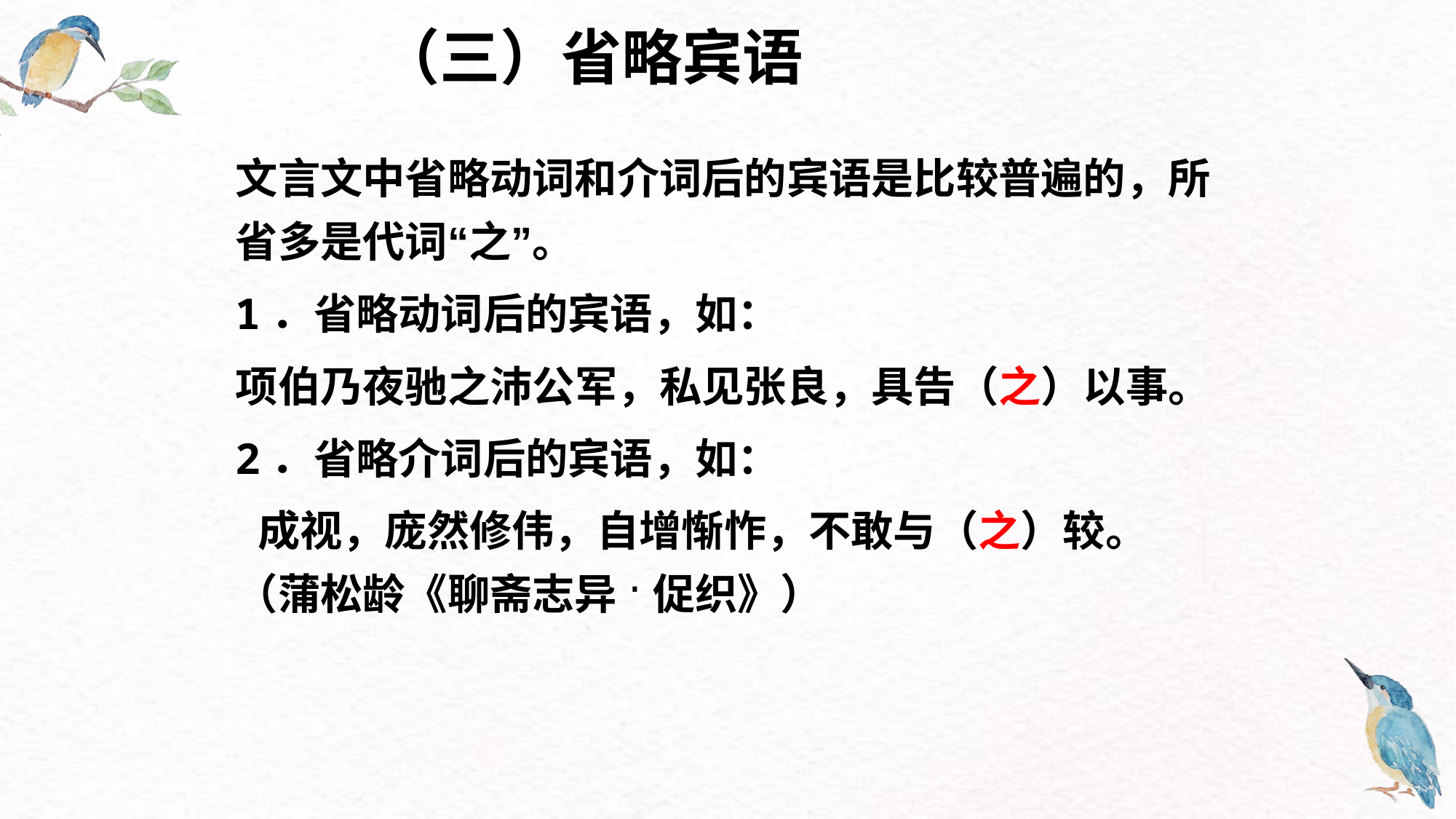

（三）省略宾语
文言文中省略动词和介词后的宾语是比较普遍的，所省多是代词“之”。
1．省略动词后的宾语，如：
项伯乃夜驰之沛公军，私见张良，具告（之）以事。
2．省略介词后的宾语，如：
 成视，庞然修伟，自增惭怍，不敢与（之）较。（蒲松龄《聊斋志异·促织》）